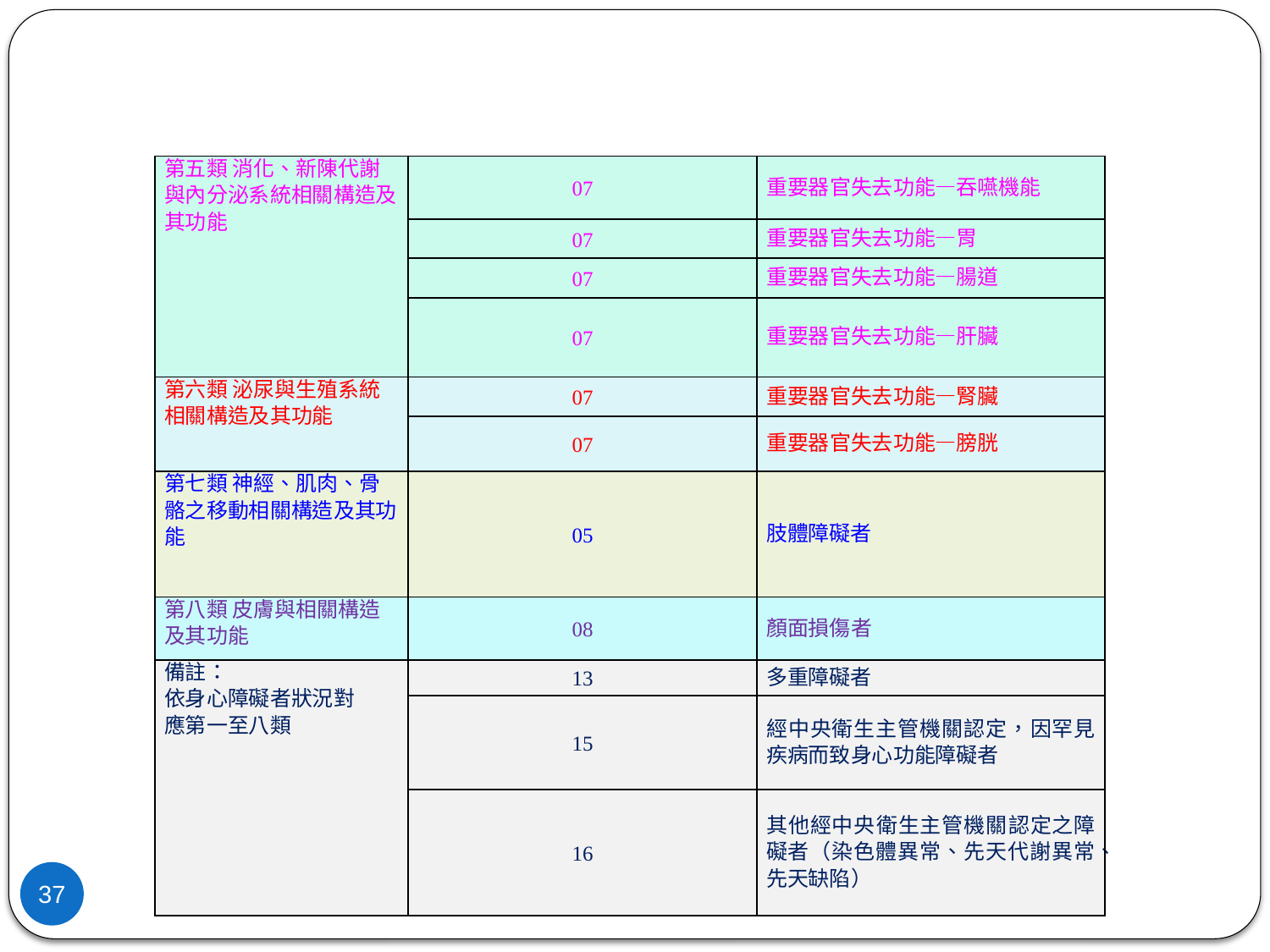

| 第五類 消化、新陳代謝與內分泌系統相關構造及其功能 | 07 | 重要器官失去功能—吞嚥機能 |
| --- | --- | --- |
|  | 07 | 重要器官失去功能—胃 |
|  | 07 | 重要器官失去功能—腸道 |
|  | 07 | 重要器官失去功能—肝臟 |
| 第六類 泌尿與生殖系統相關構造及其功能 | 07 | 重要器官失去功能—腎臟 |
|  | 07 | 重要器官失去功能—膀胱 |
| 第七類 神經、肌肉、骨骼之移動相關構造及其功能 | 05 | 肢體障礙者 |
| 第八類 皮膚與相關構造及其功能 | 08 | 顏面損傷者 |
| 備註： 依身心障礙者狀況對應第一至八類 | 13 | 多重障礙者 |
|  | 15 | 經中央衛生主管機關認定，因罕見疾病而致身心功能障礙者 |
|  | 16 | 其他經中央衛生主管機關認定之障礙者（染色體異常、先天代謝異常、先天缺陷） |
37